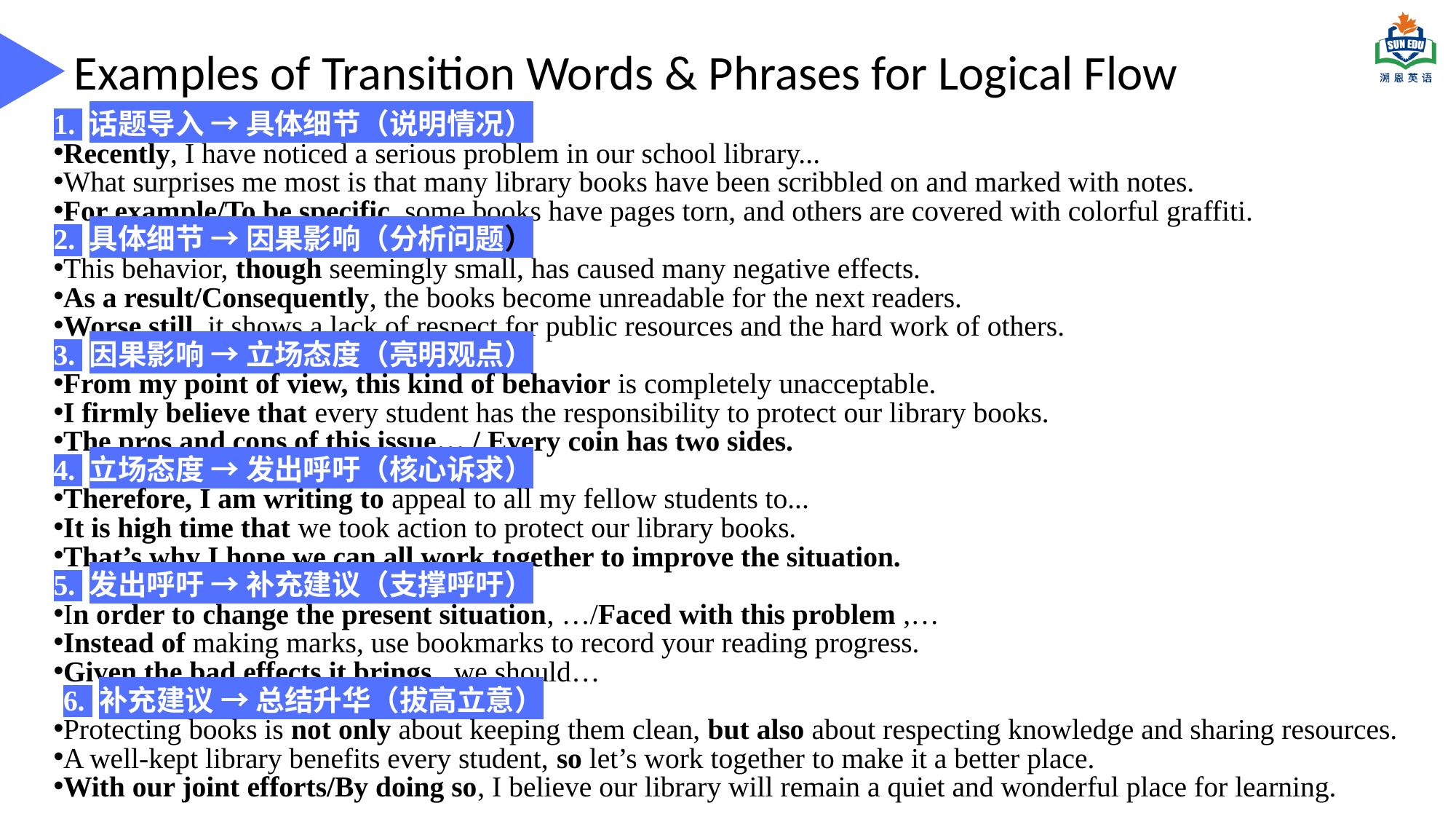

Examples of Transition Words & Phrases for Logical Flow
1. 话题导入 → 具体细节（说明情况）
Recently, I have noticed a serious problem in our school library...
What surprises me most is that many library books have been scribbled on and marked with notes.
For example/To be specific, some books have pages torn, and others are covered with colorful graffiti.
2. 具体细节 → 因果影响（分析问题）
This behavior, though seemingly small, has caused many negative effects.
As a result/Consequently, the books become unreadable for the next readers.
Worse still, it shows a lack of respect for public resources and the hard work of others.
3. 因果影响 → 立场态度（亮明观点）
From my point of view, this kind of behavior is completely unacceptable.
I firmly believe that every student has the responsibility to protect our library books.
The pros and cons of this issue… / Every coin has two sides.
4. 立场态度 → 发出呼吁（核心诉求）
Therefore, I am writing to appeal to all my fellow students to...
It is high time that we took action to protect our library books.
That’s why I hope we can all work together to improve the situation.
5. 发出呼吁 → 补充建议（支撑呼吁）
In order to change the present situation, …/Faced with this problem ,…
Instead of making marks, use bookmarks to record your reading progress.
Given the bad effects it brings , we should…
6. 补充建议 → 总结升华（拔高立意）
Protecting books is not only about keeping them clean, but also about respecting knowledge and sharing resources.
A well-kept library benefits every student, so let’s work together to make it a better place.
With our joint efforts/By doing so, I believe our library will remain a quiet and wonderful place for learning.